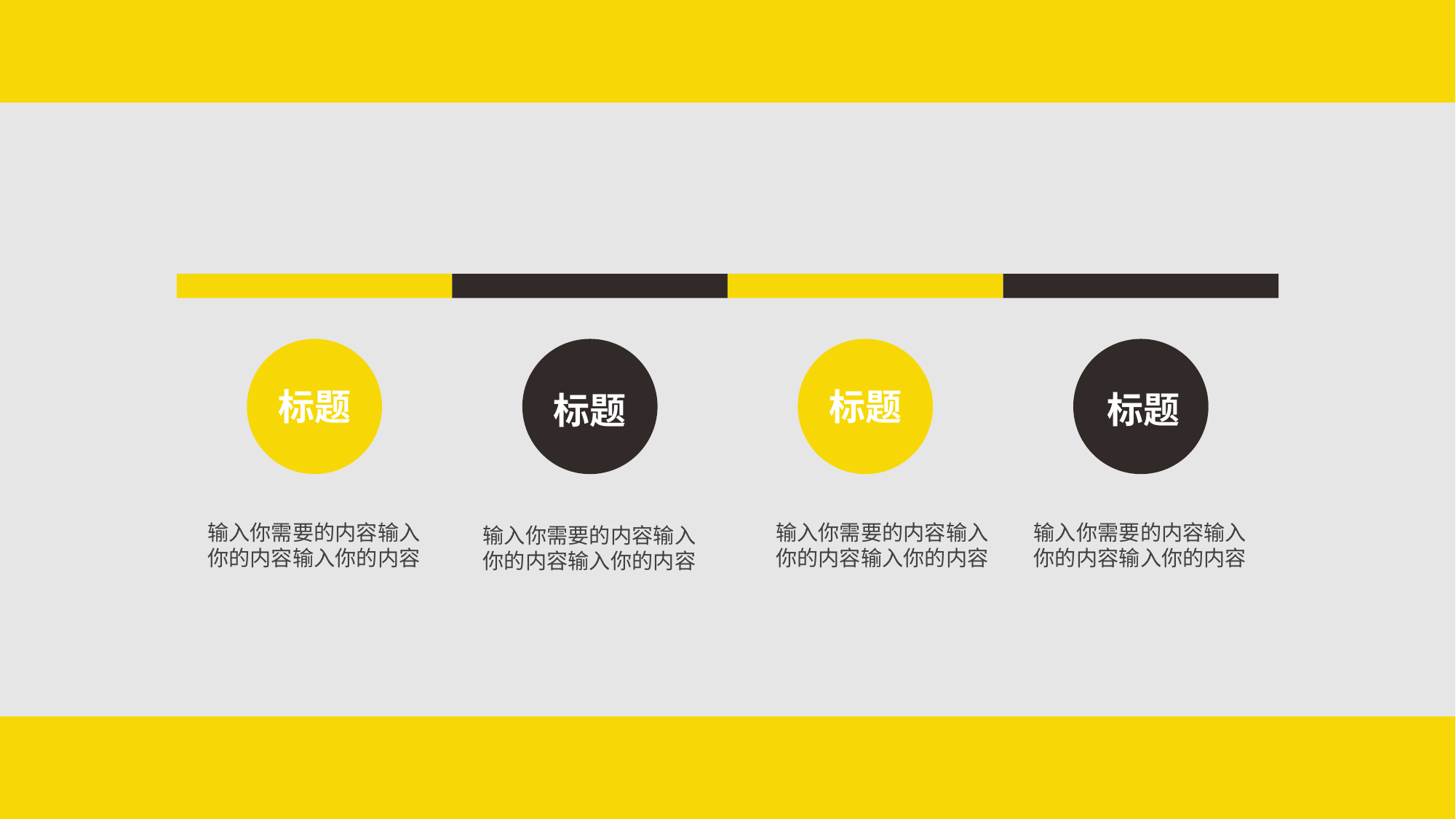

标题

标题

标题

标题
输入你需要的内容输入你的内容输入你的内容

输入你需要的内容输入你的内容输入你的内容

输入你需要的内容输入你的内容输入你的内容

输入你需要的内容输入你的内容输入你的内容